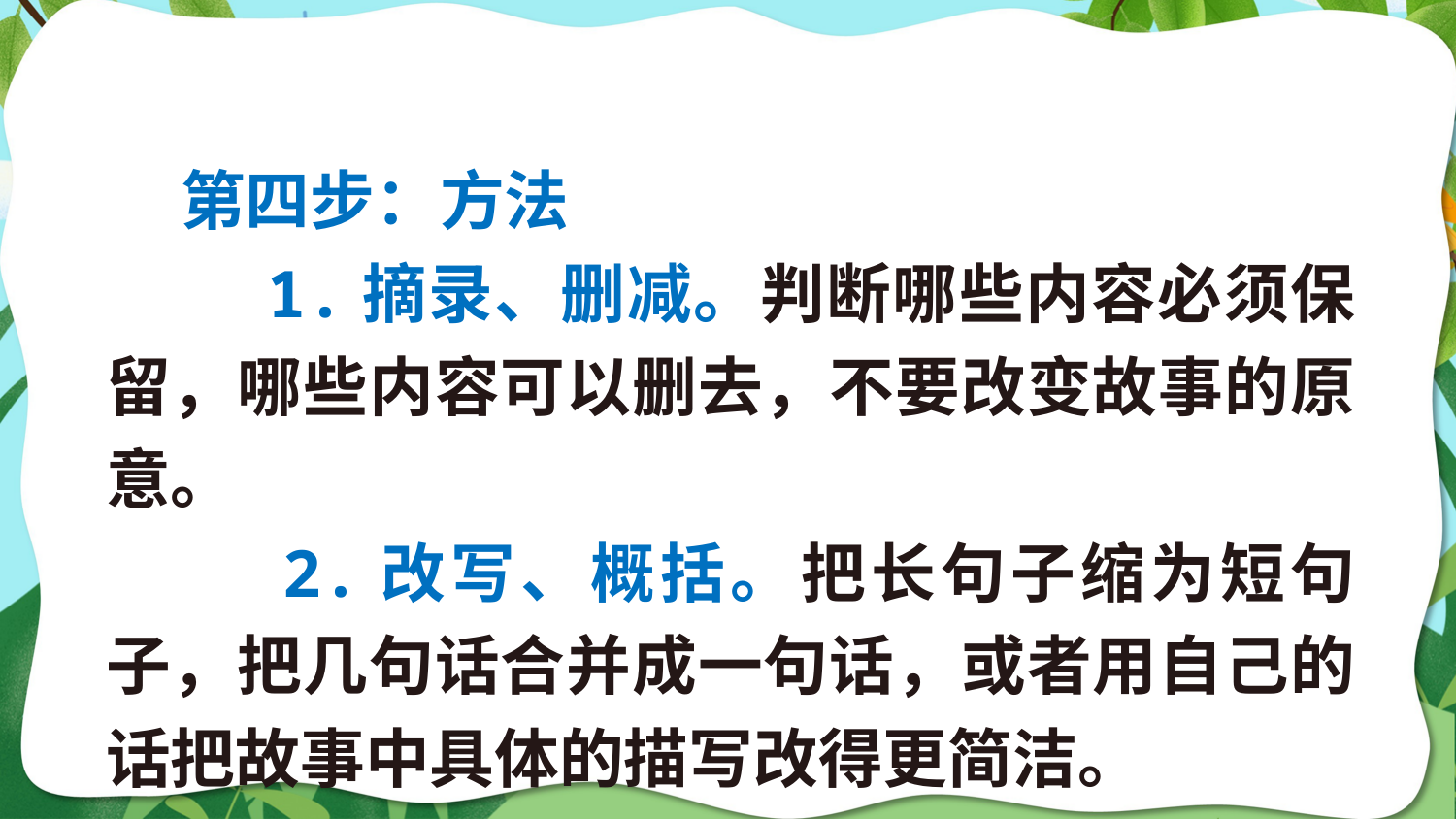

第四步：方法
    1.摘录、删减。判断哪些内容必须保留，哪些内容可以删去，不要改变故事的原意。
    2.改写、概括。把长句子缩为短句子，把几句话合并成一句话，或者用自己的话把故事中具体的描写改得更简洁。